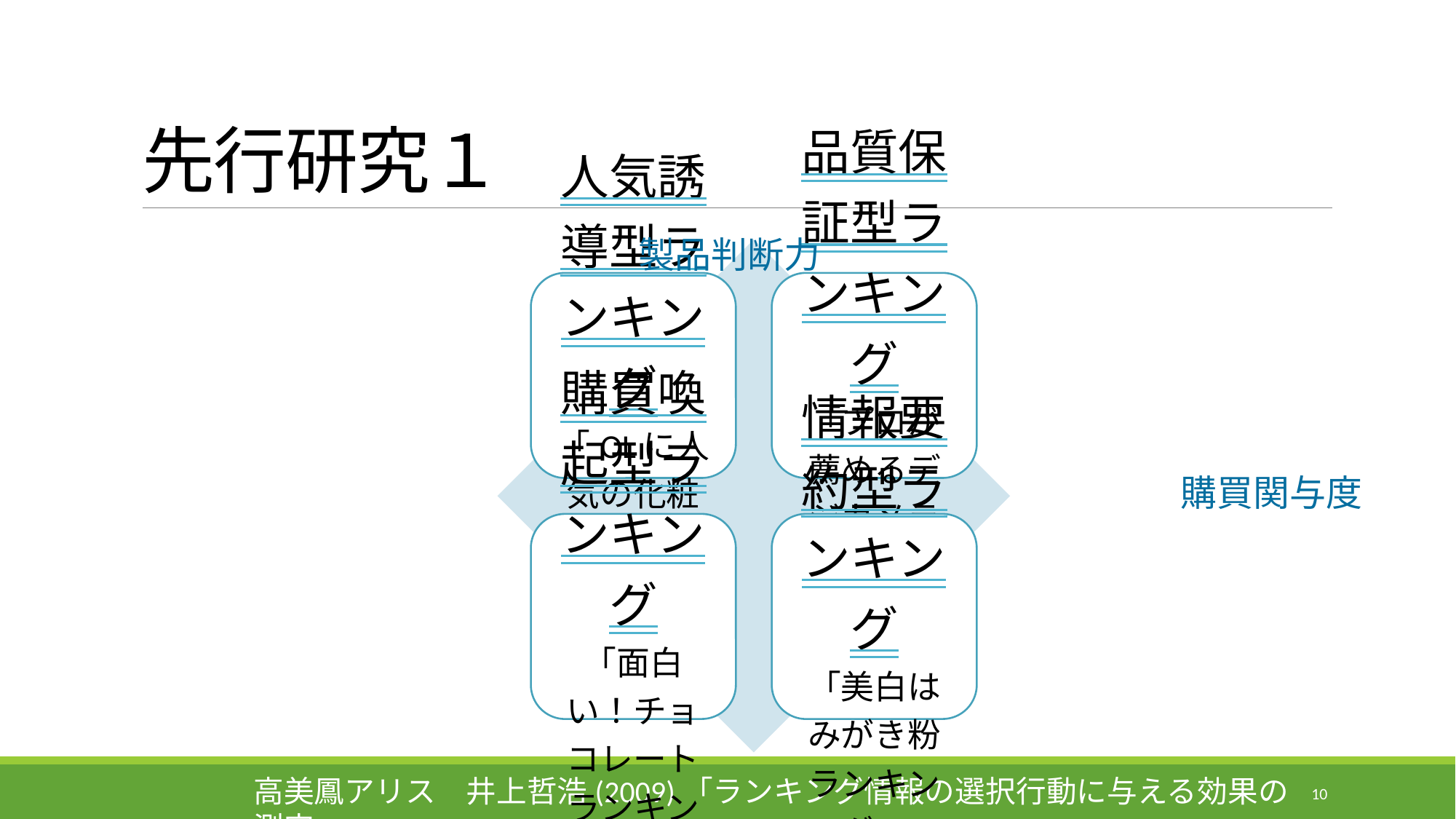

# 先行研究１
製品判断力

購買関与度
高美鳳アリス　井上哲浩(2009)「ランキング情報の選択行動に与える効果の測定」
10